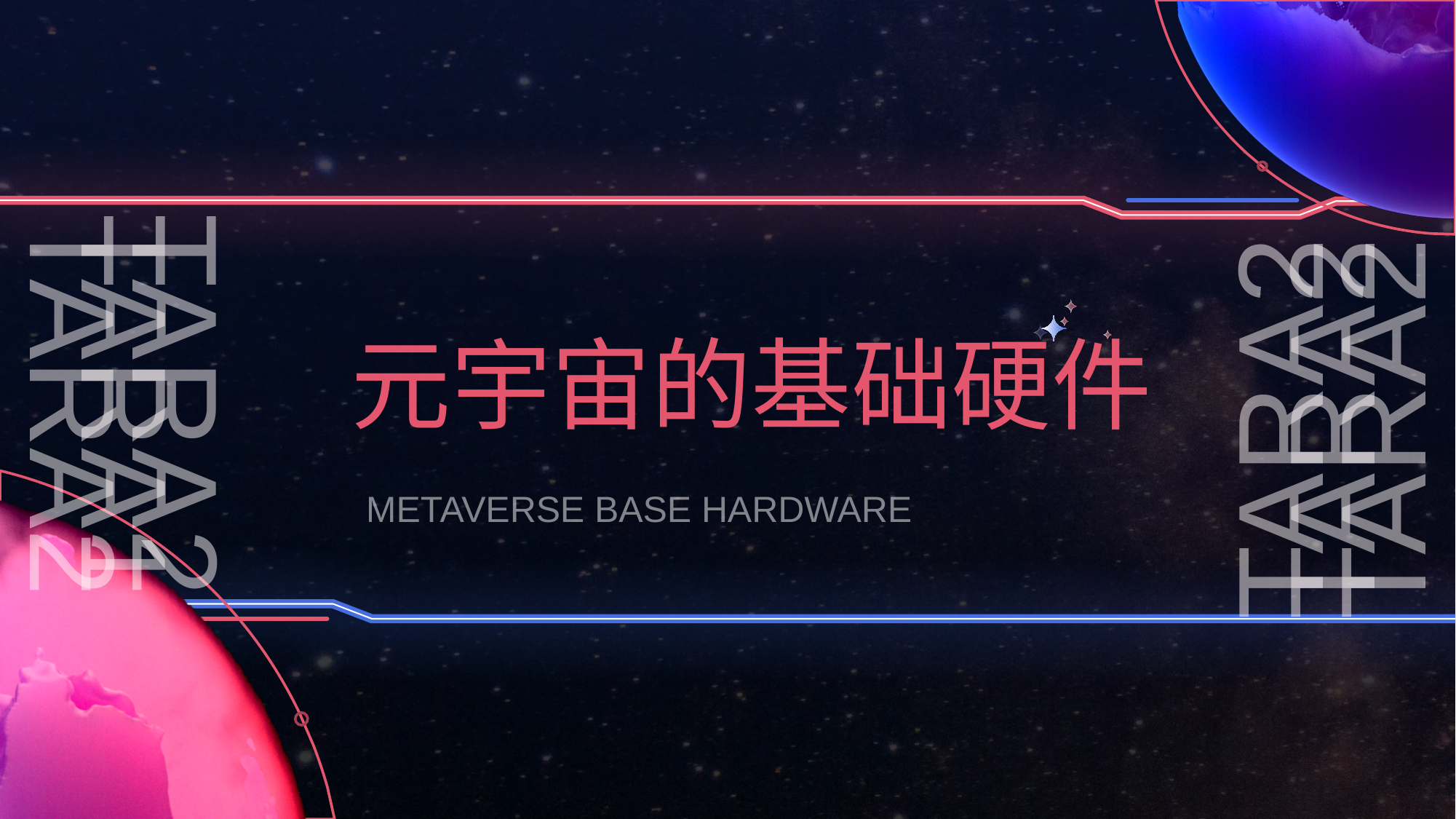

元宇宙的基础硬件

TARA2
TARA1
TARA2
TARA2
TARA2
TARA2

METAVERSE BASE HARDWARE